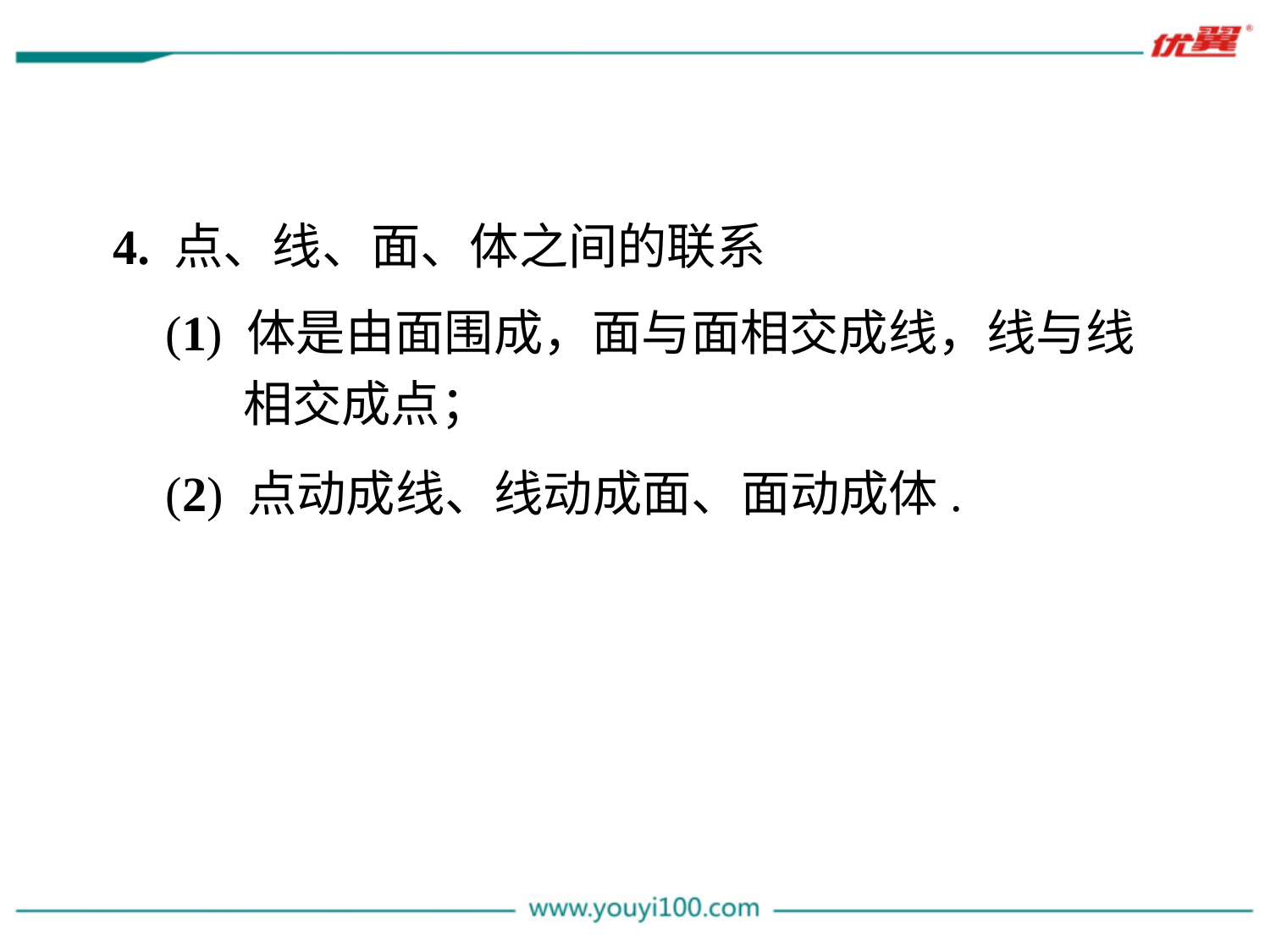

4. 点、线、面、体之间的联系
(1) 体是由面围成，面与面相交成线，线与线
      相交成点；
(2) 点动成线、线动成面、面动成体.